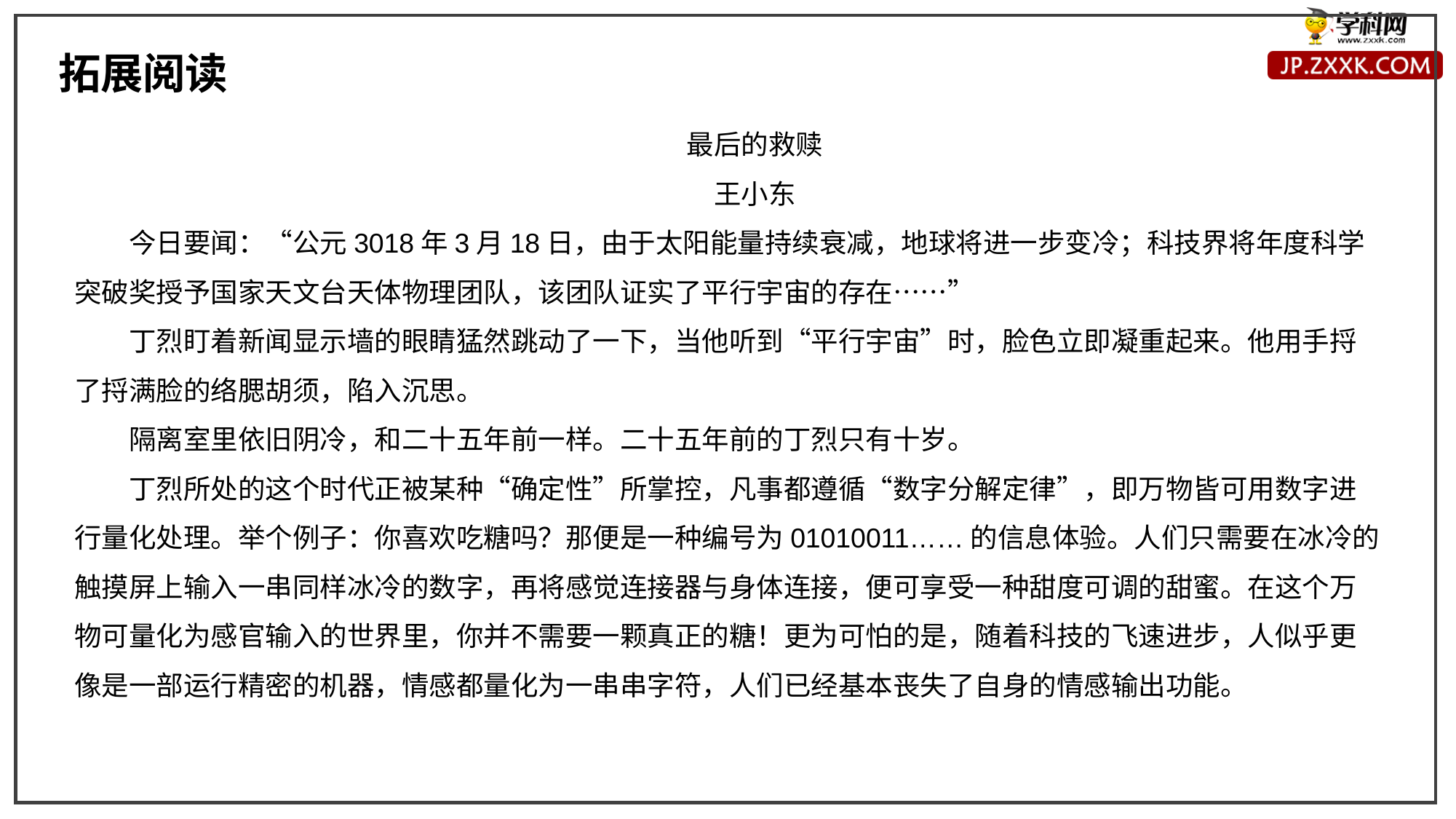

拓展阅读
最后的救赎
王小东
今日要闻：“公元3018年3月18日，由于太阳能量持续衰减，地球将进一步变冷；科技界将年度科学突破奖授予国家天文台天体物理团队，该团队证实了平行宇宙的存在……”
丁烈盯着新闻显示墙的眼睛猛然跳动了一下，当他听到“平行宇宙”时，脸色立即凝重起来。他用手捋了捋满脸的络腮胡须，陷入沉思。
隔离室里依旧阴冷，和二十五年前一样。二十五年前的丁烈只有十岁。
丁烈所处的这个时代正被某种“确定性”所掌控，凡事都遵循“数字分解定律”，即万物皆可用数字进行量化处理。举个例子：你喜欢吃糖吗？那便是一种编号为01010011……的信息体验。人们只需要在冰冷的触摸屏上输入一串同样冰冷的数字，再将感觉连接器与身体连接，便可享受一种甜度可调的甜蜜。在这个万物可量化为感官输入的世界里，你并不需要一颗真正的糖！更为可怕的是，随着科技的飞速进步，人似乎更像是一部运行精密的机器，情感都量化为一串串字符，人们已经基本丧失了自身的情感输出功能。